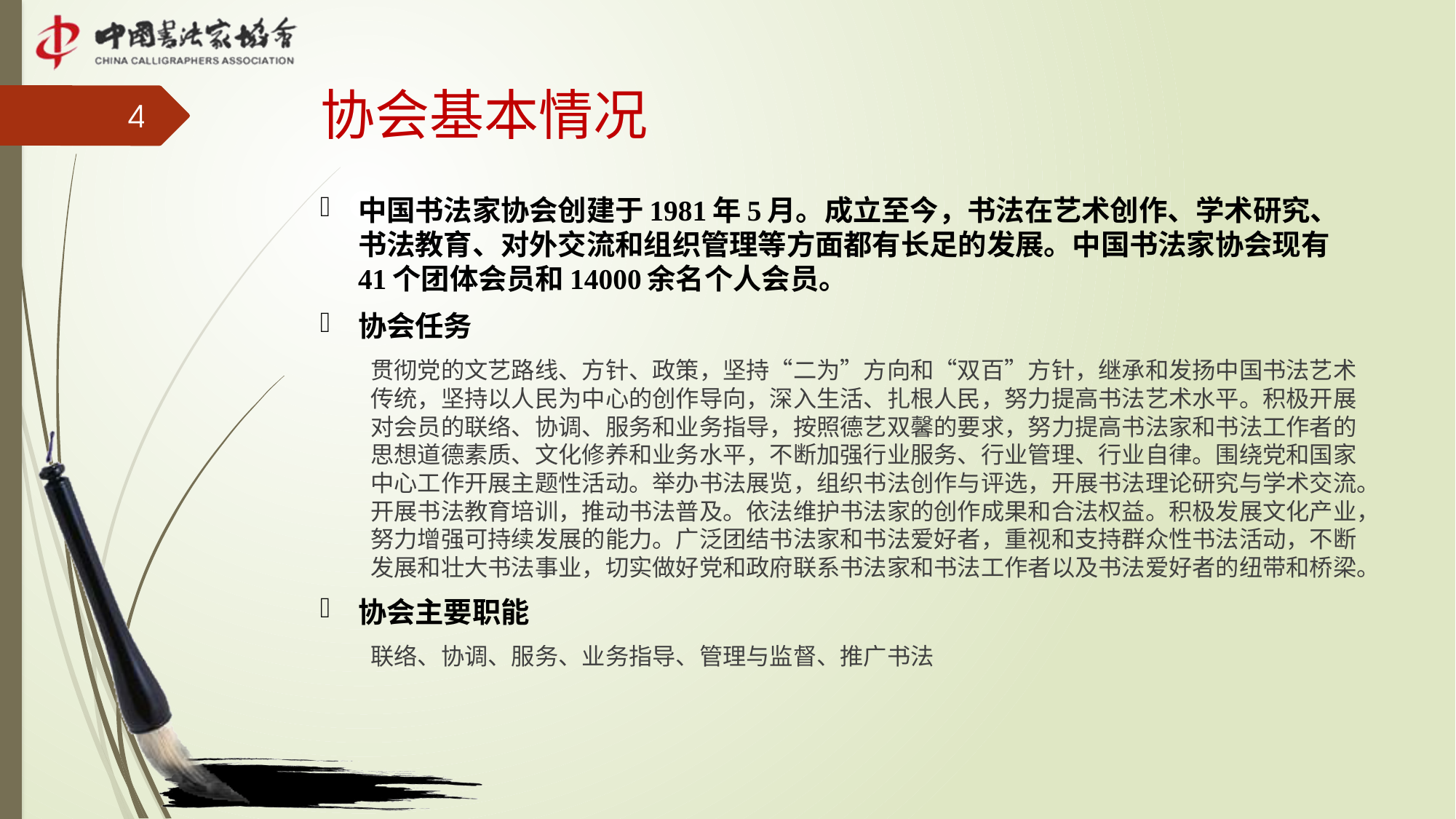

# 协会基本情况
4
中国书法家协会创建于1981年5月。成立至今，书法在艺术创作、学术研究、书法教育、对外交流和组织管理等方面都有长足的发展。中国书法家协会现有41个团体会员和14000余名个人会员。
协会任务
贯彻党的文艺路线、方针、政策，坚持“二为”方向和“双百”方针，继承和发扬中国书法艺术传统，坚持以人民为中心的创作导向，深入生活、扎根人民，努力提高书法艺术水平。积极开展对会员的联络、协调、服务和业务指导，按照德艺双馨的要求，努力提高书法家和书法工作者的思想道德素质、文化修养和业务水平，不断加强行业服务、行业管理、行业自律。围绕党和国家中心工作开展主题性活动。举办书法展览，组织书法创作与评选，开展书法理论研究与学术交流。开展书法教育培训，推动书法普及。依法维护书法家的创作成果和合法权益。积极发展文化产业，努力增强可持续发展的能力。广泛团结书法家和书法爱好者，重视和支持群众性书法活动，不断发展和壮大书法事业，切实做好党和政府联系书法家和书法工作者以及书法爱好者的纽带和桥梁。
协会主要职能
联络、协调、服务、业务指导、管理与监督、推广书法